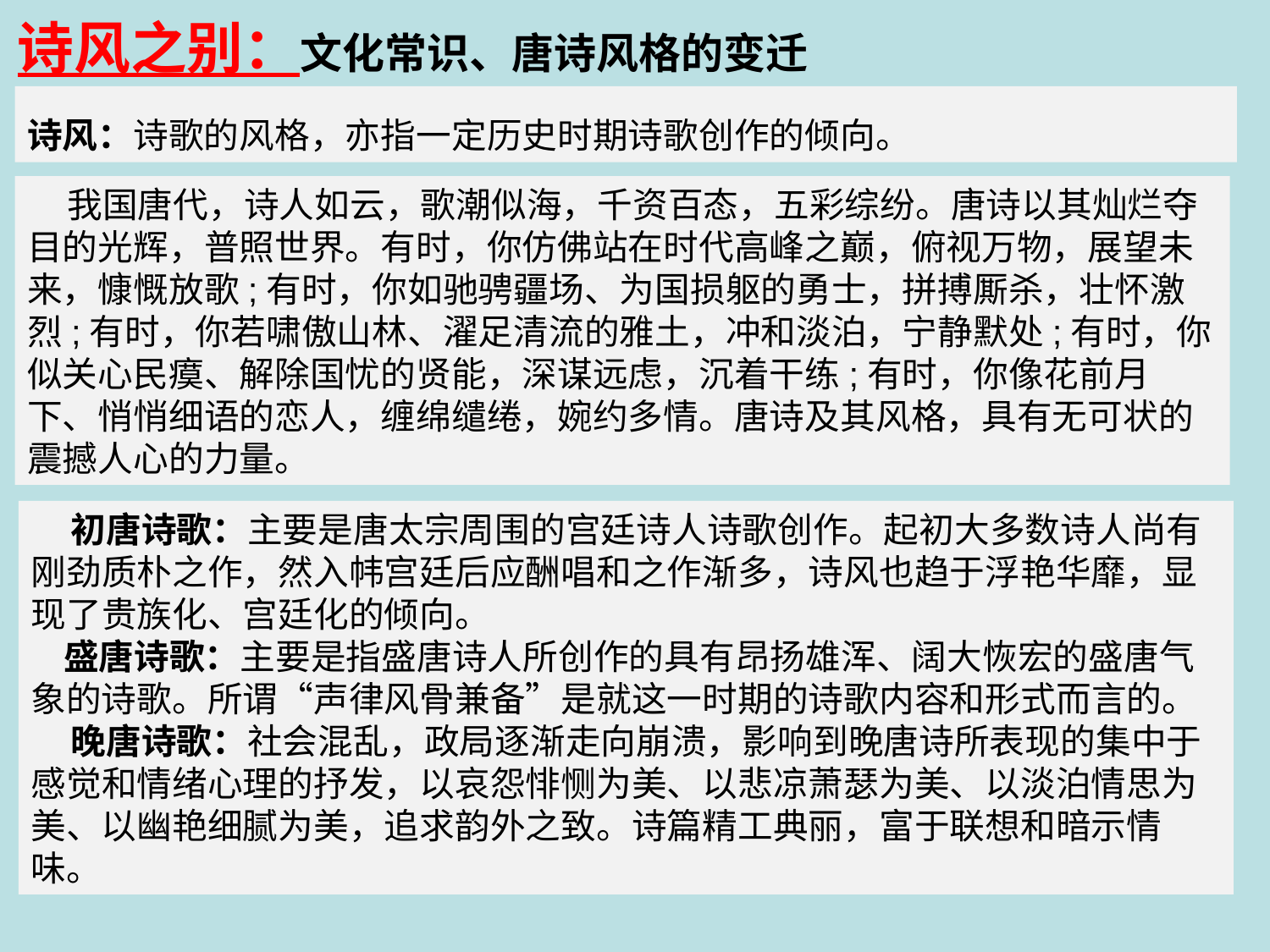

诗风之别：文化常识、唐诗风格的变迁
诗风：诗歌的风格，亦指一定历史时期诗歌创作的倾向。
    我国唐代，诗人如云，歌潮似海，千资百态，五彩综纷。唐诗以其灿烂夺目的光辉，普照世界。有时，你仿佛站在时代高峰之巅，俯视万物，展望未来，慷慨放歌;有时，你如驰骋疆场、为国损躯的勇士，拼搏厮杀，壮怀激烈;有时，你若啸傲山林、濯足清流的雅土，冲和淡泊，宁静默处;有时，你似关心民瘼、解除国忧的贤能，深谋远虑，沉着干练;有时，你像花前月下、悄悄细语的恋人，缠绵缱绻，婉约多情。唐诗及其风格，具有无可状的震撼人心的力量。
    初唐诗歌：主要是唐太宗周围的宫廷诗人诗歌创作。起初大多数诗人尚有刚劲质朴之作，然入帏宫廷后应酬唱和之作渐多，诗风也趋于浮艳华靡，显现了贵族化、宫廷化的倾向。
   盛唐诗歌：主要是指盛唐诗人所创作的具有昂扬雄浑、阔大恢宏的盛唐气象的诗歌。所谓“声律风骨兼备”是就这一时期的诗歌内容和形式而言的。
    晚唐诗歌：社会混乱，政局逐渐走向崩溃，影响到晚唐诗所表现的集中于感觉和情绪心理的抒发，以哀怨悱恻为美、以悲凉萧瑟为美、以淡泊情思为美、以幽艳细腻为美，追求韵外之致。诗篇精工典丽，富于联想和暗示情味。